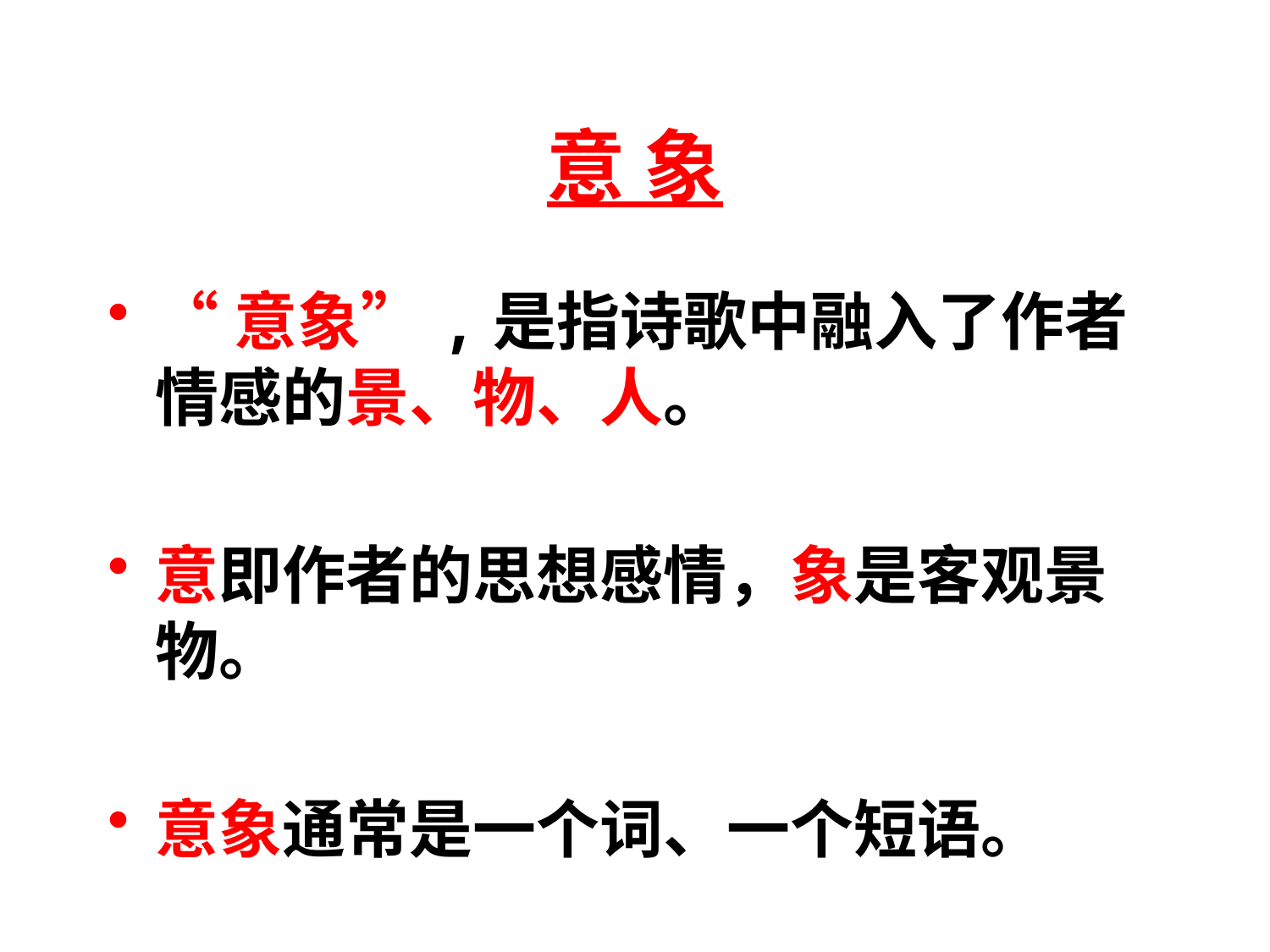

# 意 象
“意象”,是指诗歌中融入了作者情感的景、物、人。

意即作者的思想感情，象是客观景物。

意象通常是一个词、一个短语。